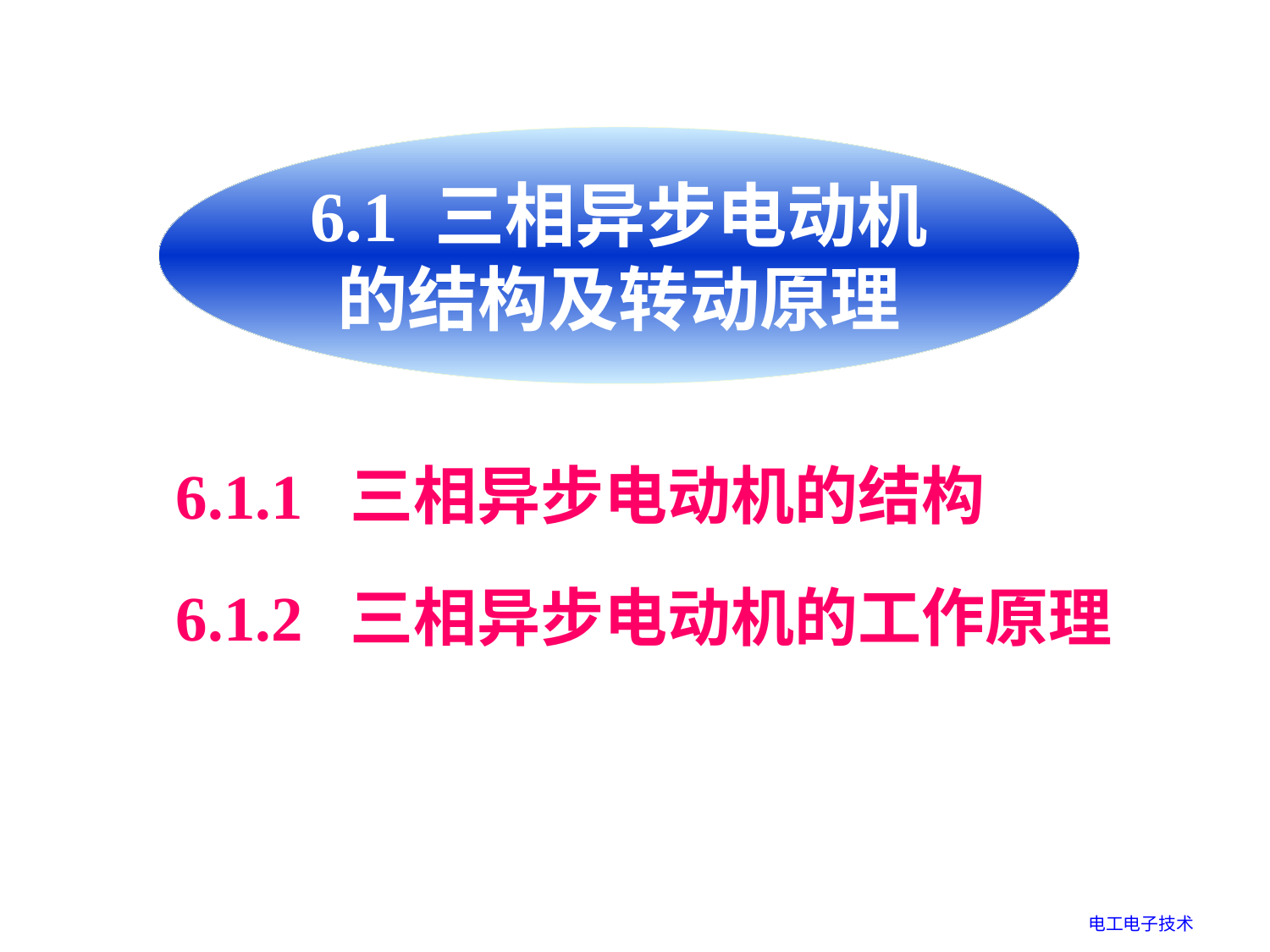

6.1 三相异步电动机的结构及转动原理
6.1.1  三相异步电动机的结构
6.1.2  三相异步电动机的工作原理
电工电子技术